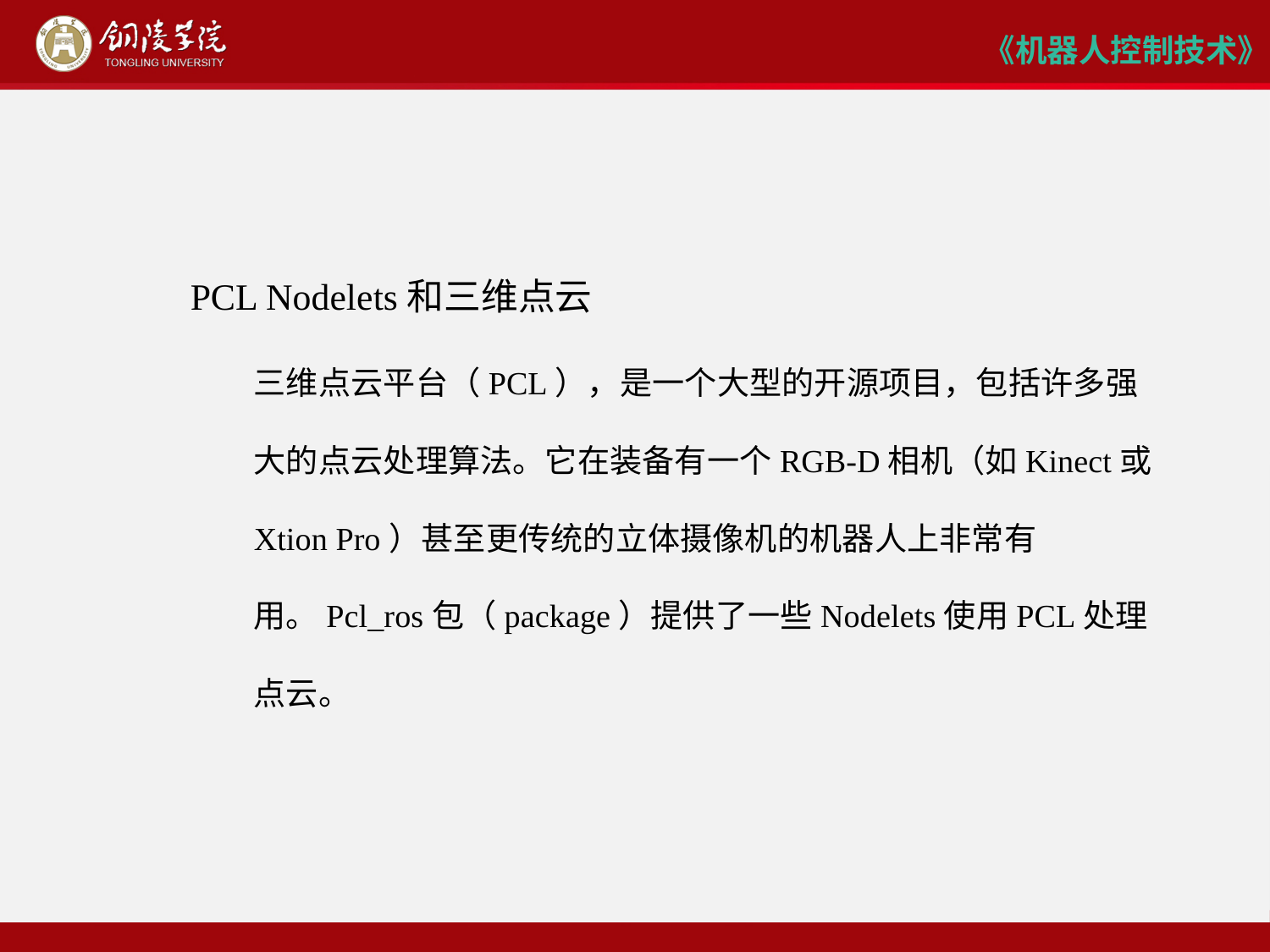

PCL Nodelets和三维点云
三维点云平台（PCL），是一个大型的开源项目，包括许多强大的点云处理算法。它在装备有一个RGB-D相机（如Kinect或Xtion Pro）甚至更传统的立体摄像机的机器人上非常有用。Pcl_ros包（package）提供了一些Nodelets使用PCL处理点云。